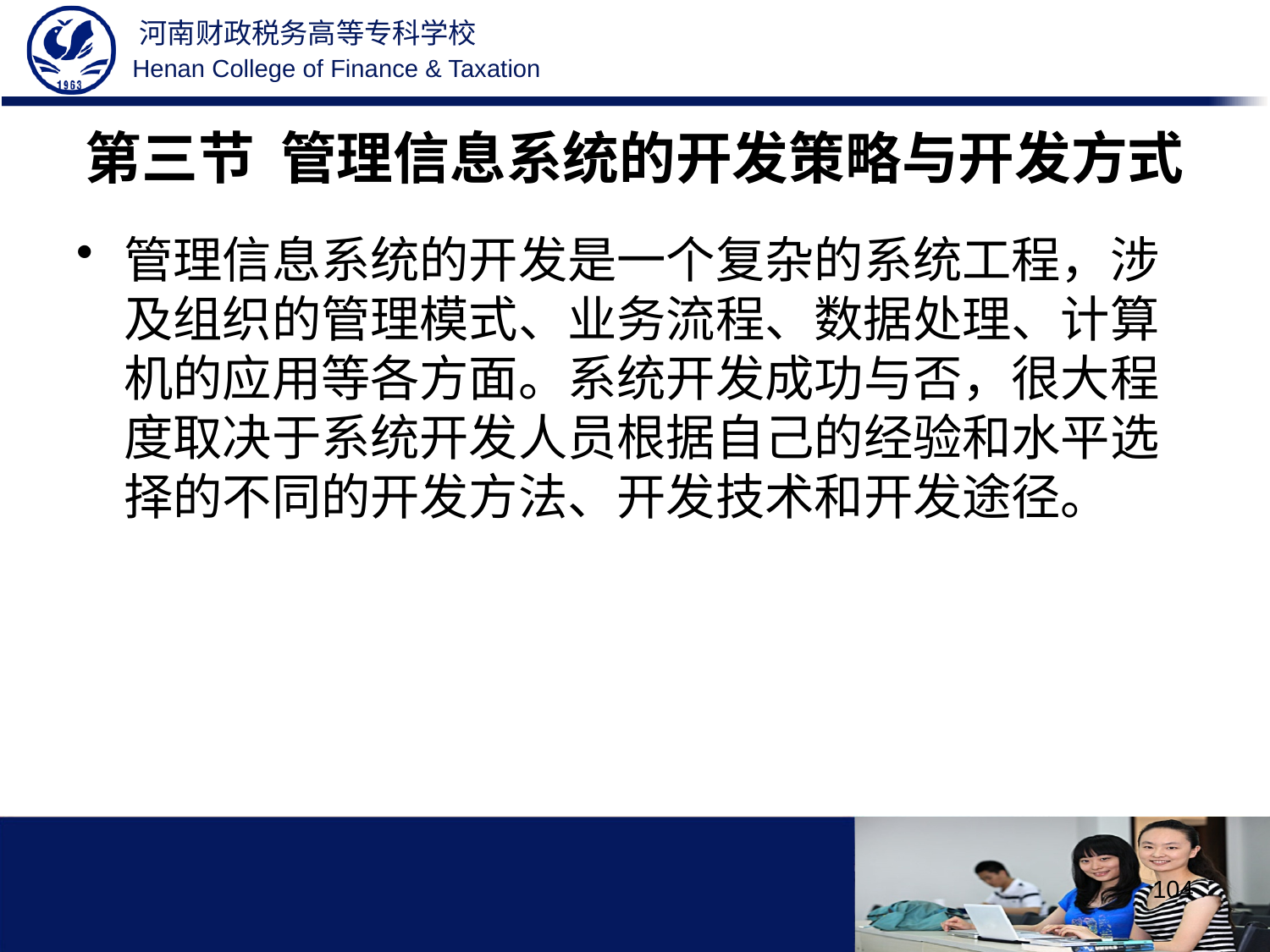

# 第三节  管理信息系统的开发策略与开发方式
管理信息系统的开发是一个复杂的系统工程，涉及组织的管理模式、业务流程、数据处理、计算机的应用等各方面。系统开发成功与否，很大程度取决于系统开发人员根据自己的经验和水平选择的不同的开发方法、开发技术和开发途径。
104